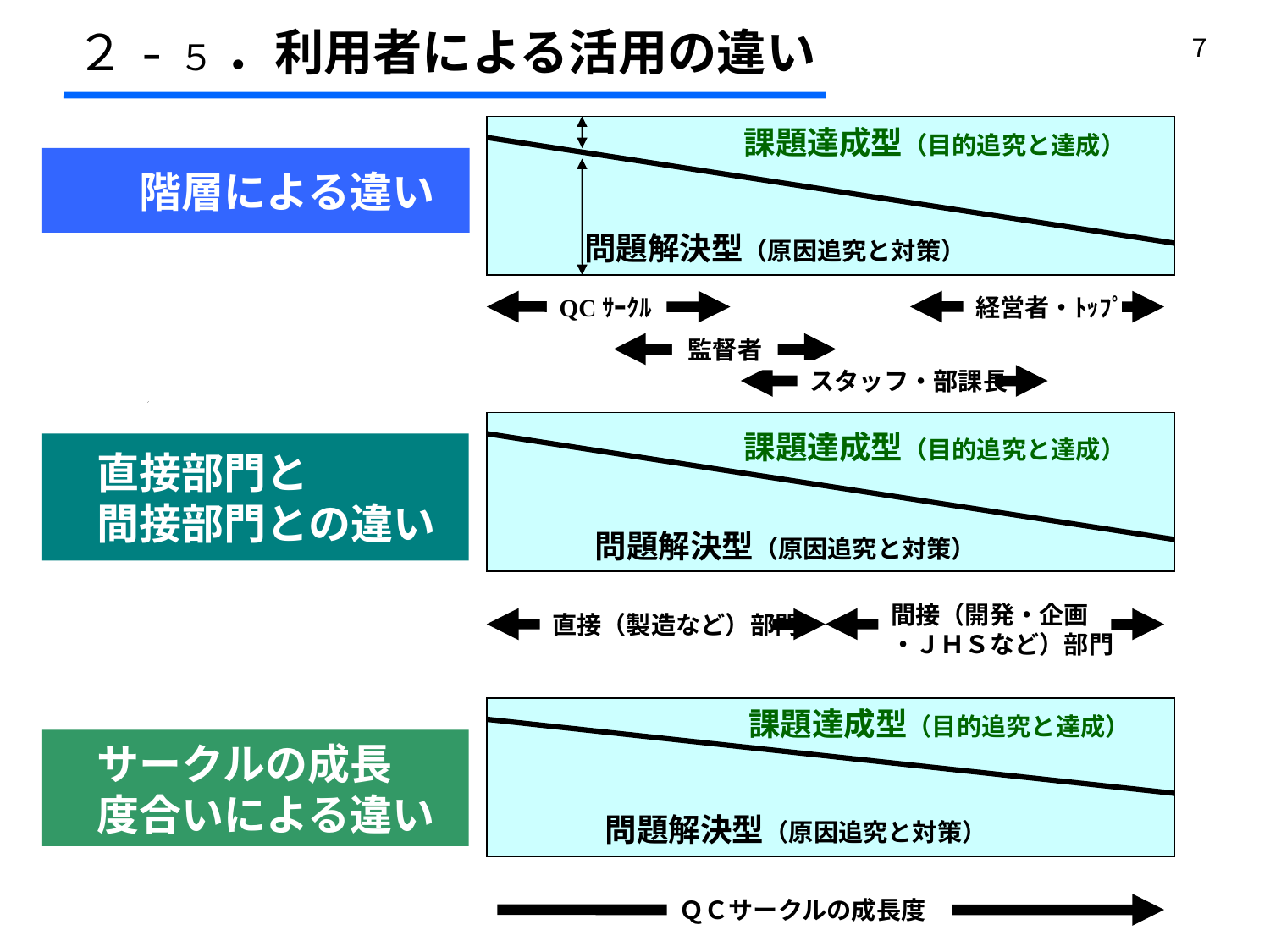

２-５ ．利用者による活用の違い
７

課題達成型（目的追究と達成）

　　階層による違い

問題解決型（原因追究と対策）
QCｻｰｸﾙ
経営者・ﾄｯﾌﾟ

監督者

スタッフ・部課長

課題達成型（目的追究と達成）
　直接部門と
　間接部門との違い

問題解決型（原因追究と対策）
間接（開発・企画
・ＪＨＳなど）部門
直接（製造など）部門

課題達成型（目的追究と達成）

　サークルの成長
　度合いによる違い
問題解決型（原因追究と対策）
ＱＣサークルの成長度